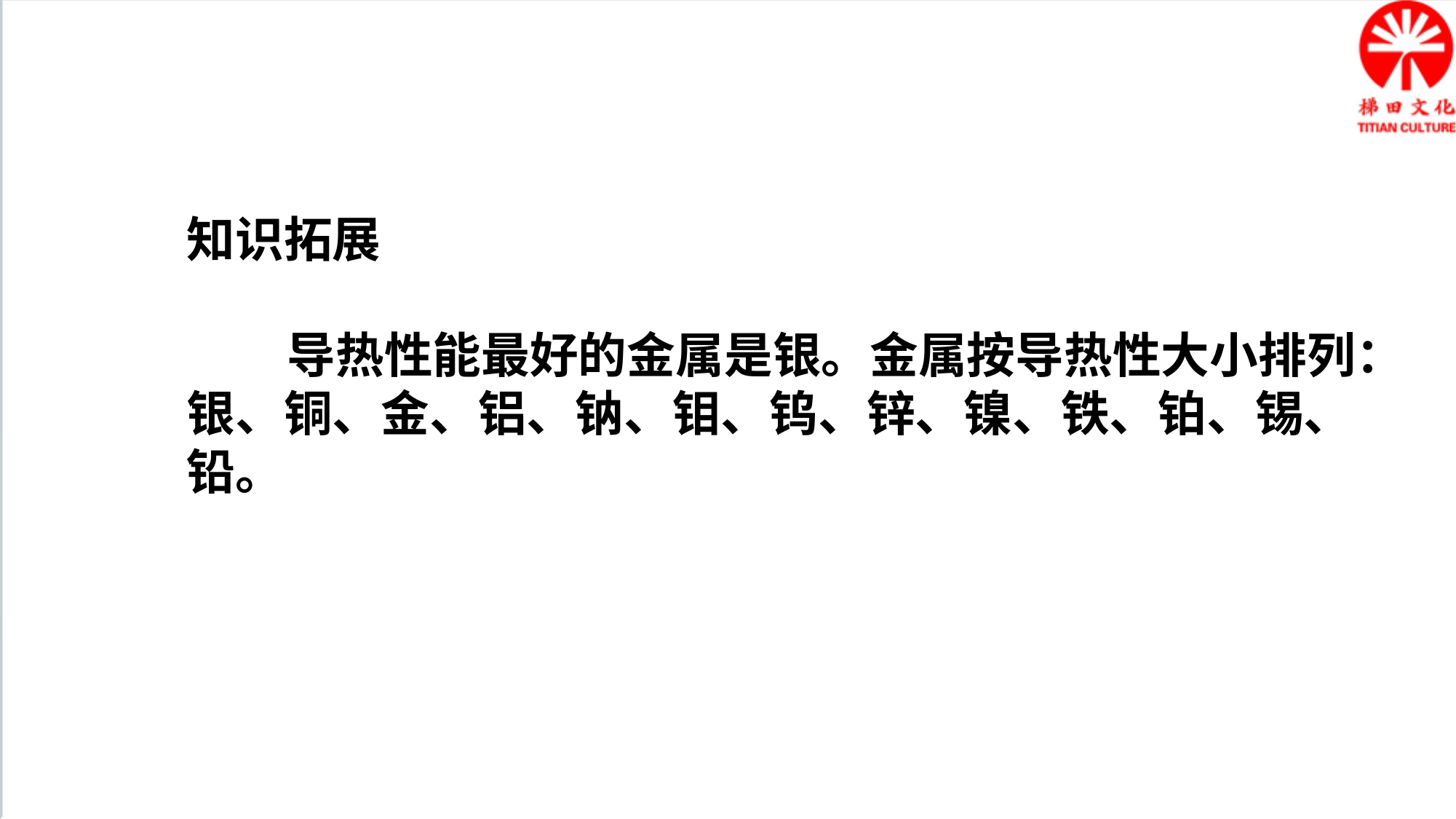

知识拓展

        导热性能最好的金属是银。金属按导热性大小排列：银、铜、金、铝、钠、钼、钨、锌、镍、铁、铂、锡、铅。